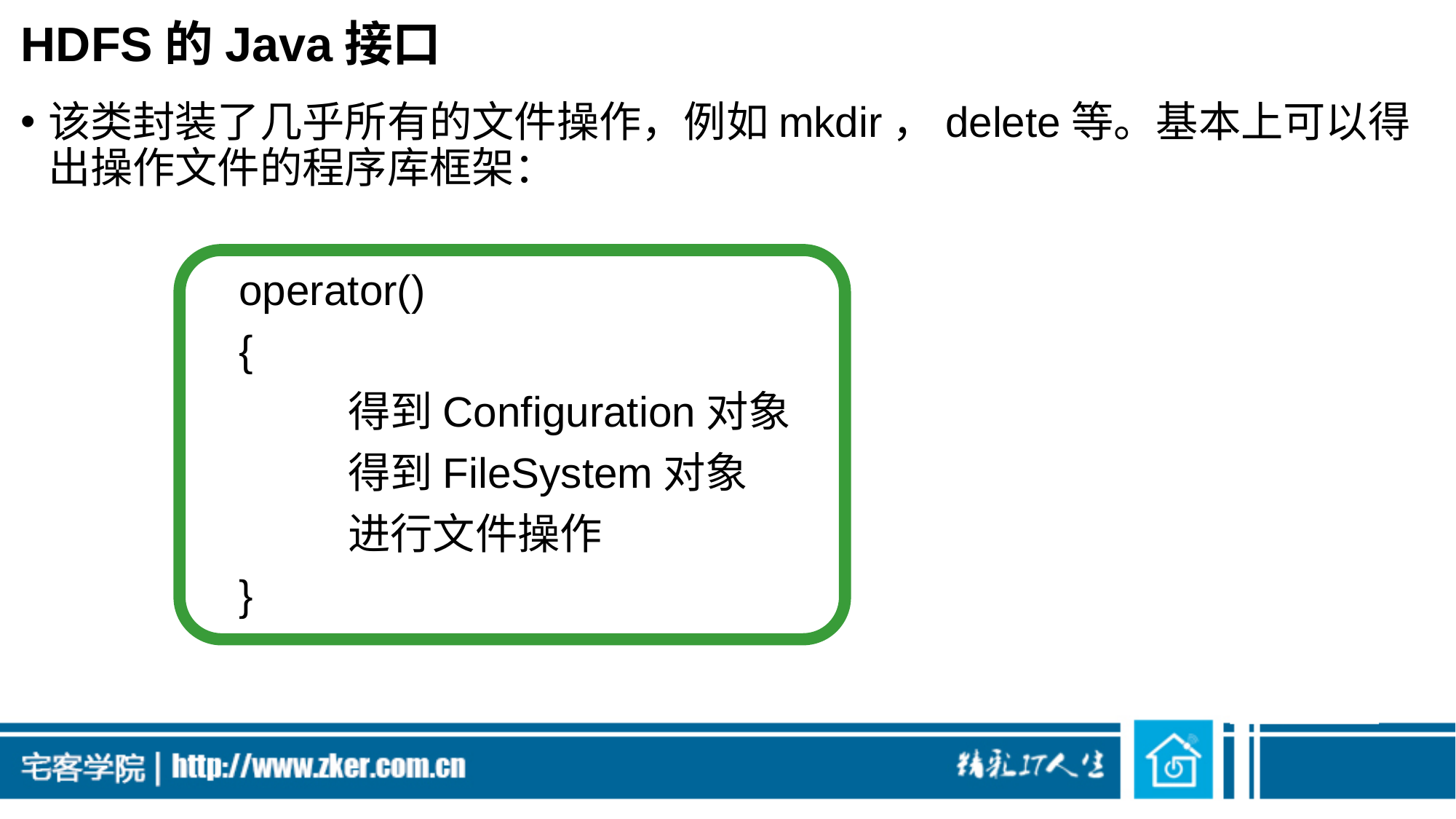

# HDFS的Java接口
该类封装了几乎所有的文件操作，例如mkdir，delete等。基本上可以得出操作文件的程序库框架：

		operator()
		{
    			得到Configuration对象
    			得到FileSystem对象
    			进行文件操作
		}